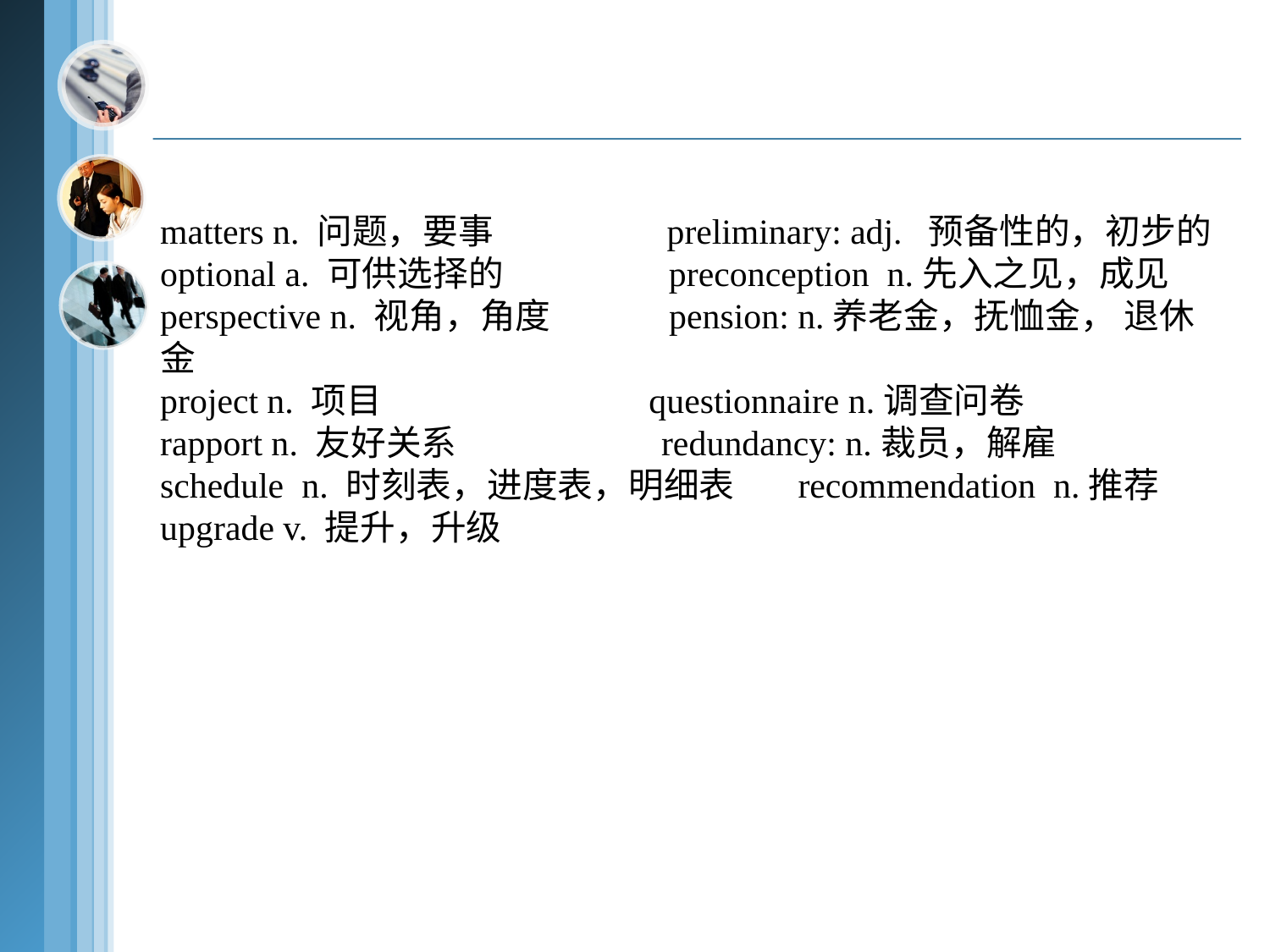

matters n. 问题，要事                     preliminary: adj.  预备性的，初步的
optional a. 可供选择的                    preconception  n.先入之见，成见
perspective n. 视角，角度              pension: n.养老金，抚恤金， 退休金
project n. 项目                                 questionnaire n.调查问卷
rapport n. 友好关系                         redundancy: n.裁员，解雇
schedule  n. 时刻表，进度表，明细表       recommendation  n.推荐
upgrade v. 提升，升级